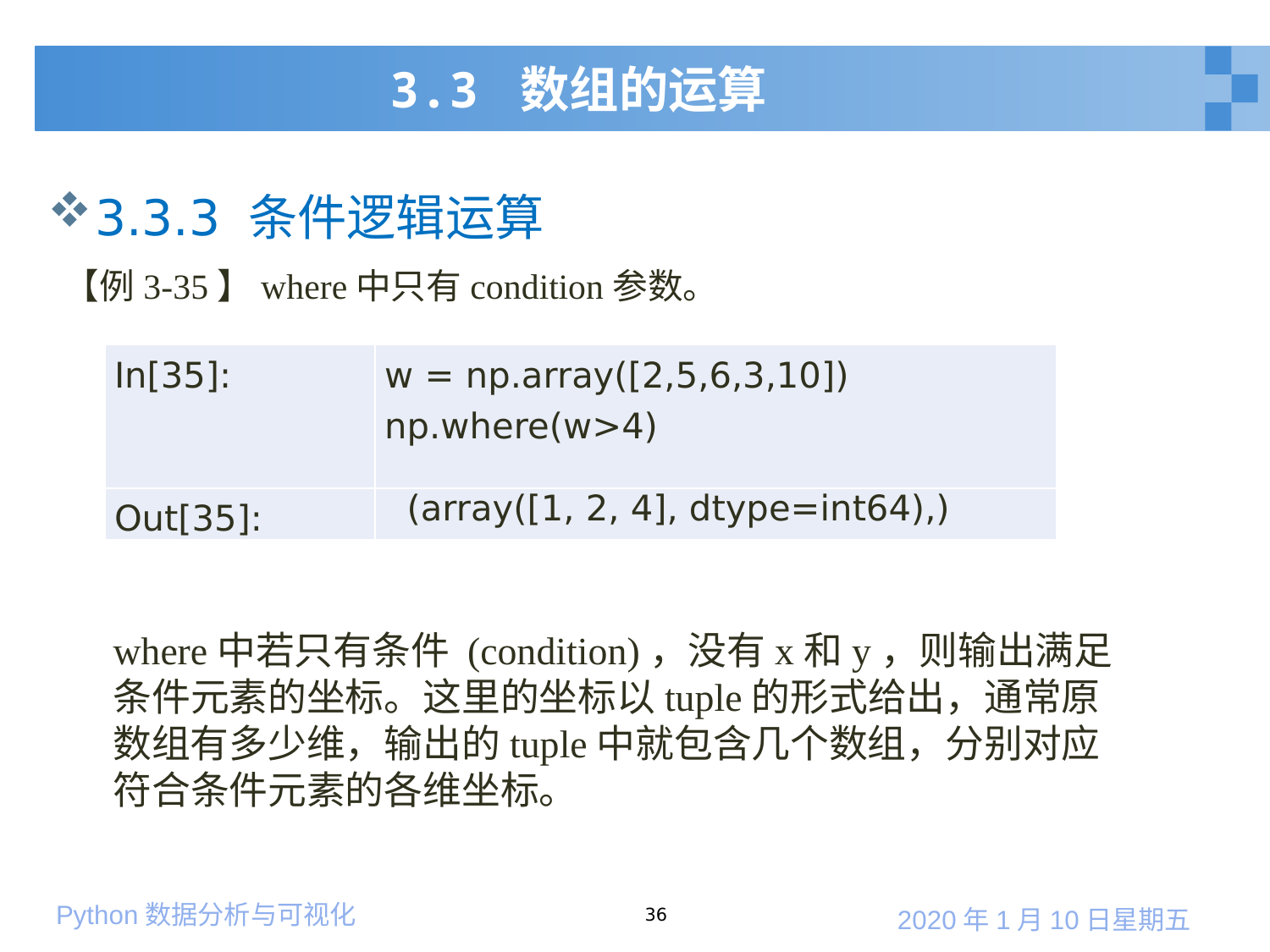

# 3.3 数组的运算
3.3.3 条件逻辑运算

【例3-35】where中只有condition参数。
| In[35]: | w = np.array([2,5,6,3,10]) np.where(w>4) |
| --- | --- |
| Out[35]: | (array([1, 2, 4], dtype=int64),) |
where中若只有条件 (condition)，没有x和y，则输出满足条件元素的坐标。这里的坐标以tuple的形式给出，通常原数组有多少维，输出的tuple中就包含几个数组，分别对应符合条件元素的各维坐标。
36
2020年1月10日星期五